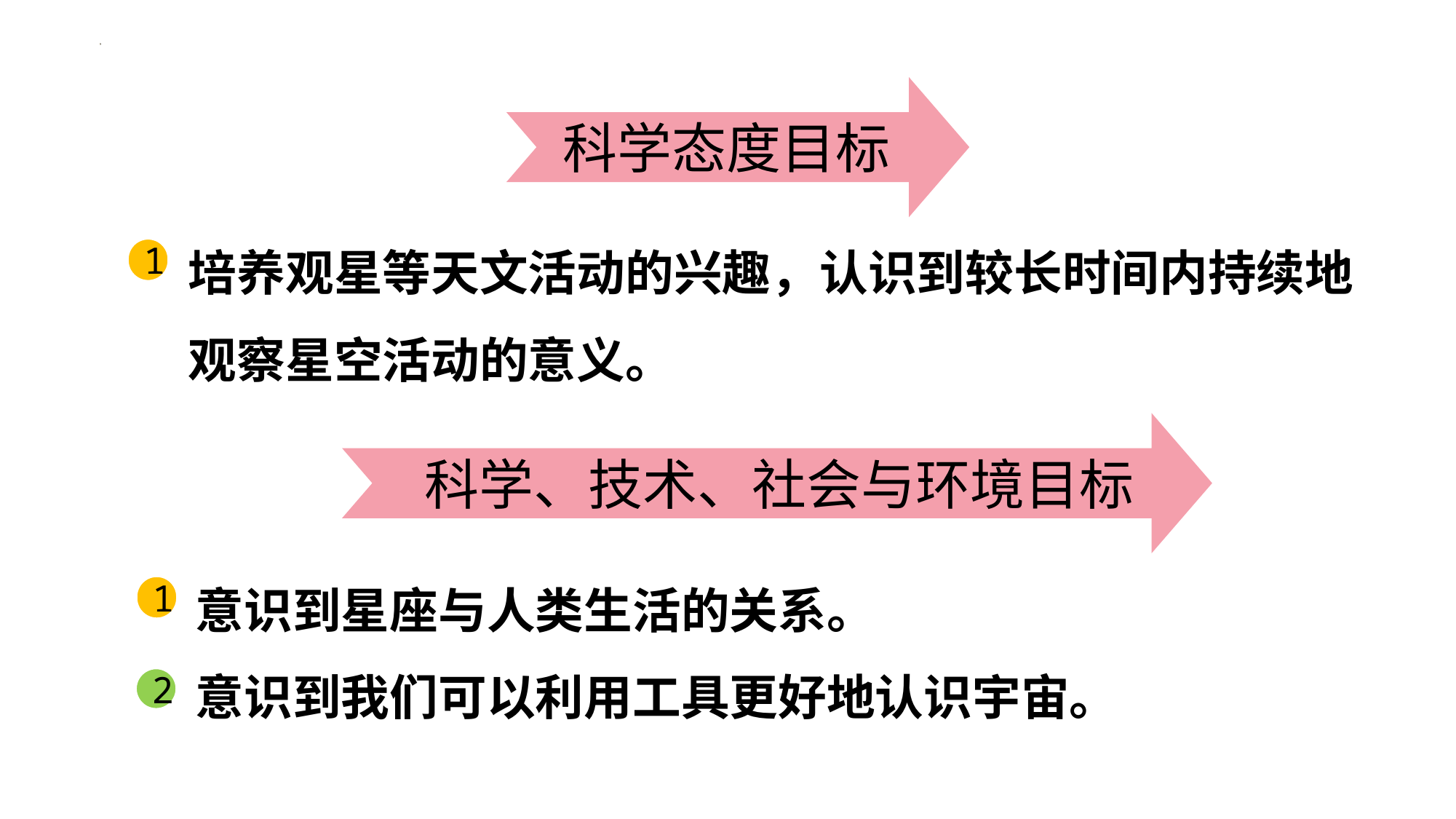

科学态度目标
培养观星等天文活动的兴趣，认识到较长时间内持续地观察星空活动的意义。
1

科学、技术、社会与环境目标
意识到星座与人类生活的关系。
意识到我们可以利用工具更好地认识宇宙。
1
2